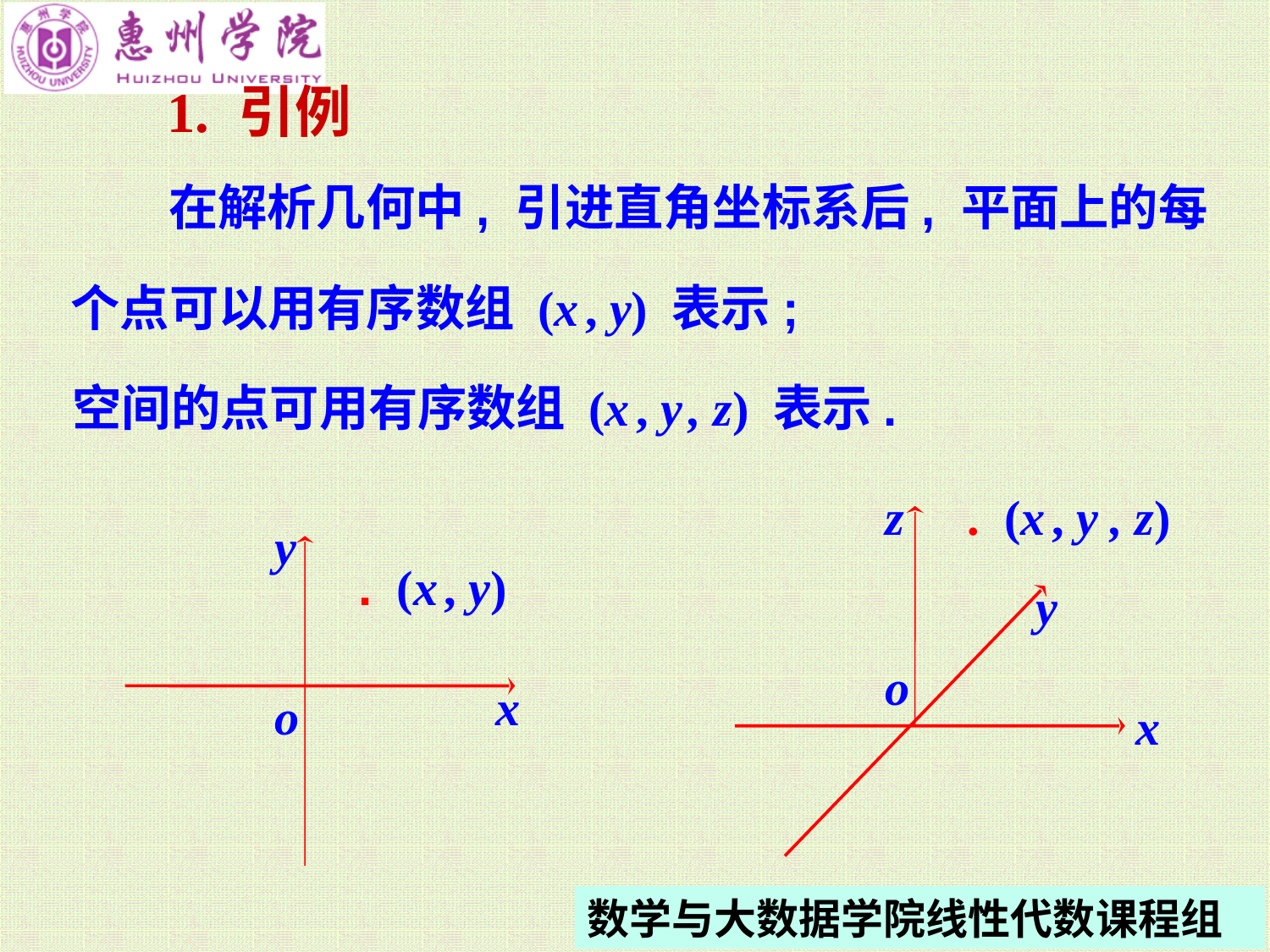

1. 引例
在解析几何中, 引进直角坐标系后, 平面上的每
个点可以用有序数组 (x , y) 表示;
空间的点可用有序数组 (x , y , z) 表示.
z

y

o
x

 .  (x , y , z)
y

x

o
 .  (x , y)